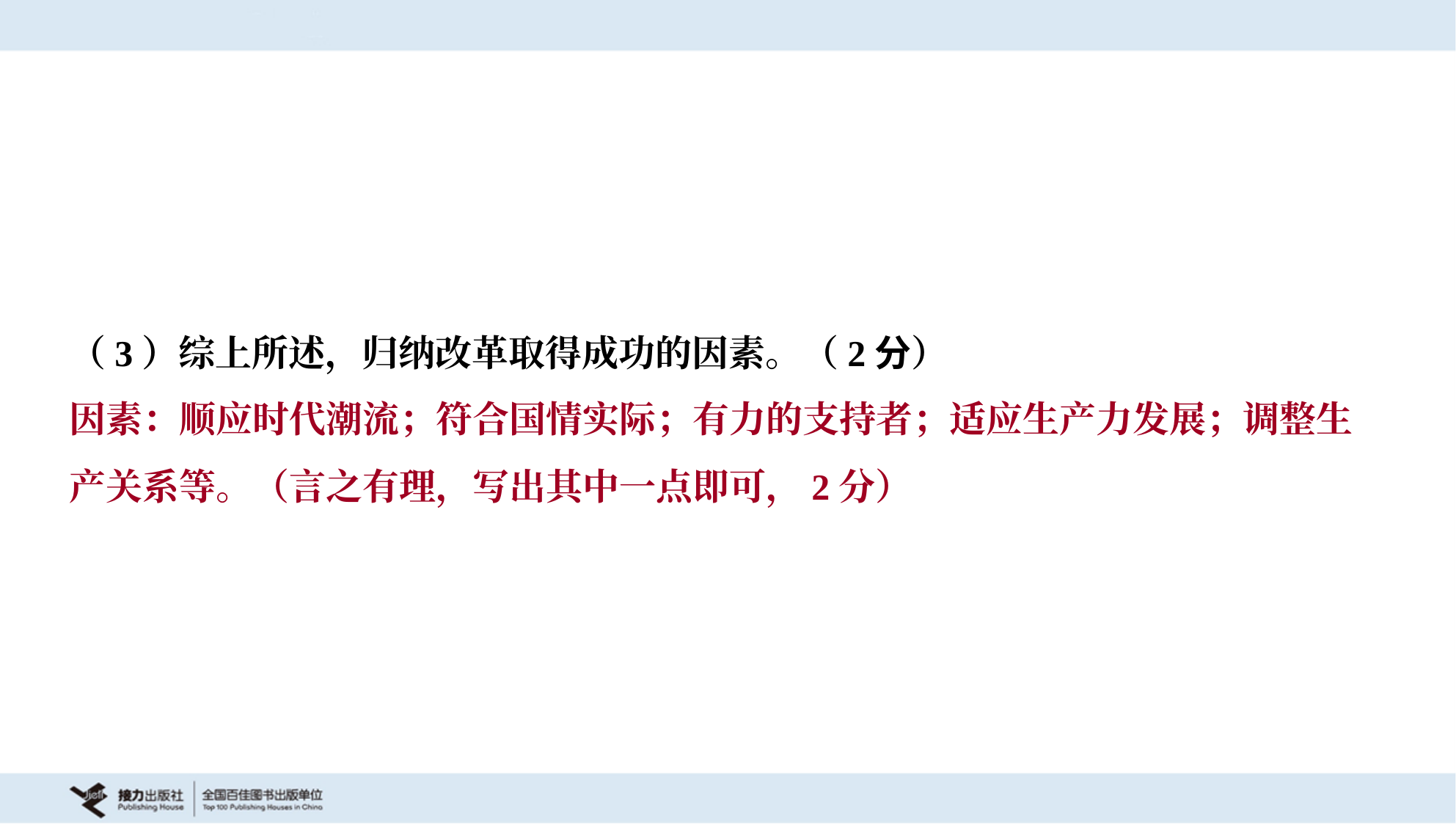

（3）综上所述，归纳改革取得成功的因素。（2分）
因素：顺应时代潮流；符合国情实际；有力的支持者；适应生产力发展；调整生
产关系等。（言之有理，写出其中一点即可，2分）